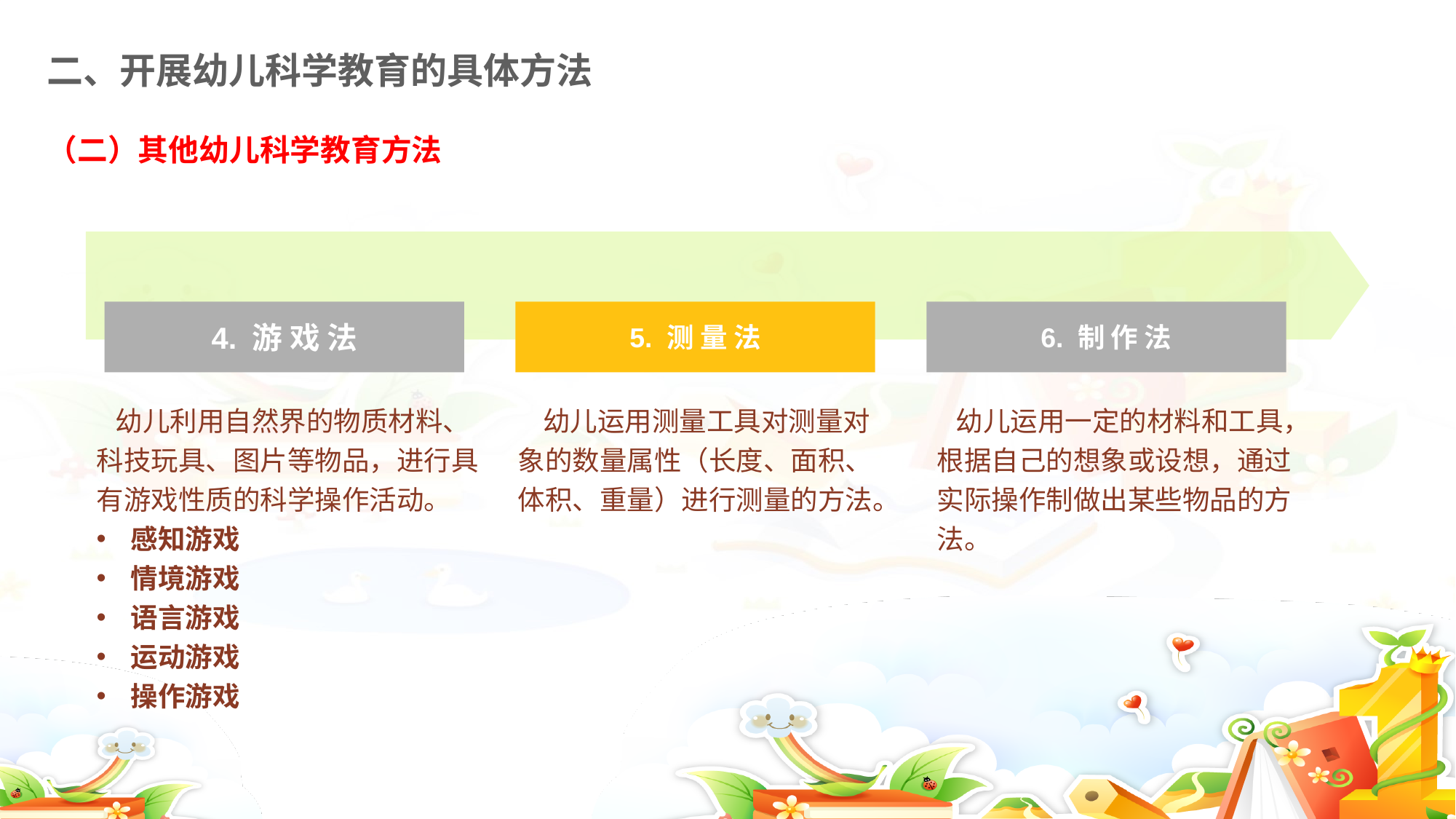

二、开展幼儿科学教育的具体方法
（二）其他幼儿科学教育方法

4. 游 戏 法
5. 测 量 法
6. 制 作 法
  幼儿利用自然界的物质材料、科技玩具、图片等物品，进行具有游戏性质的科学操作活动。
感知游戏
情境游戏
语言游戏
运动游戏
操作游戏
   幼儿运用测量工具对测量对象的数量属性（长度、面积、体积、重量）进行测量的方法。
  幼儿运用一定的材料和工具，根据自己的想象或设想，通过实际操作制做出某些物品的方法。